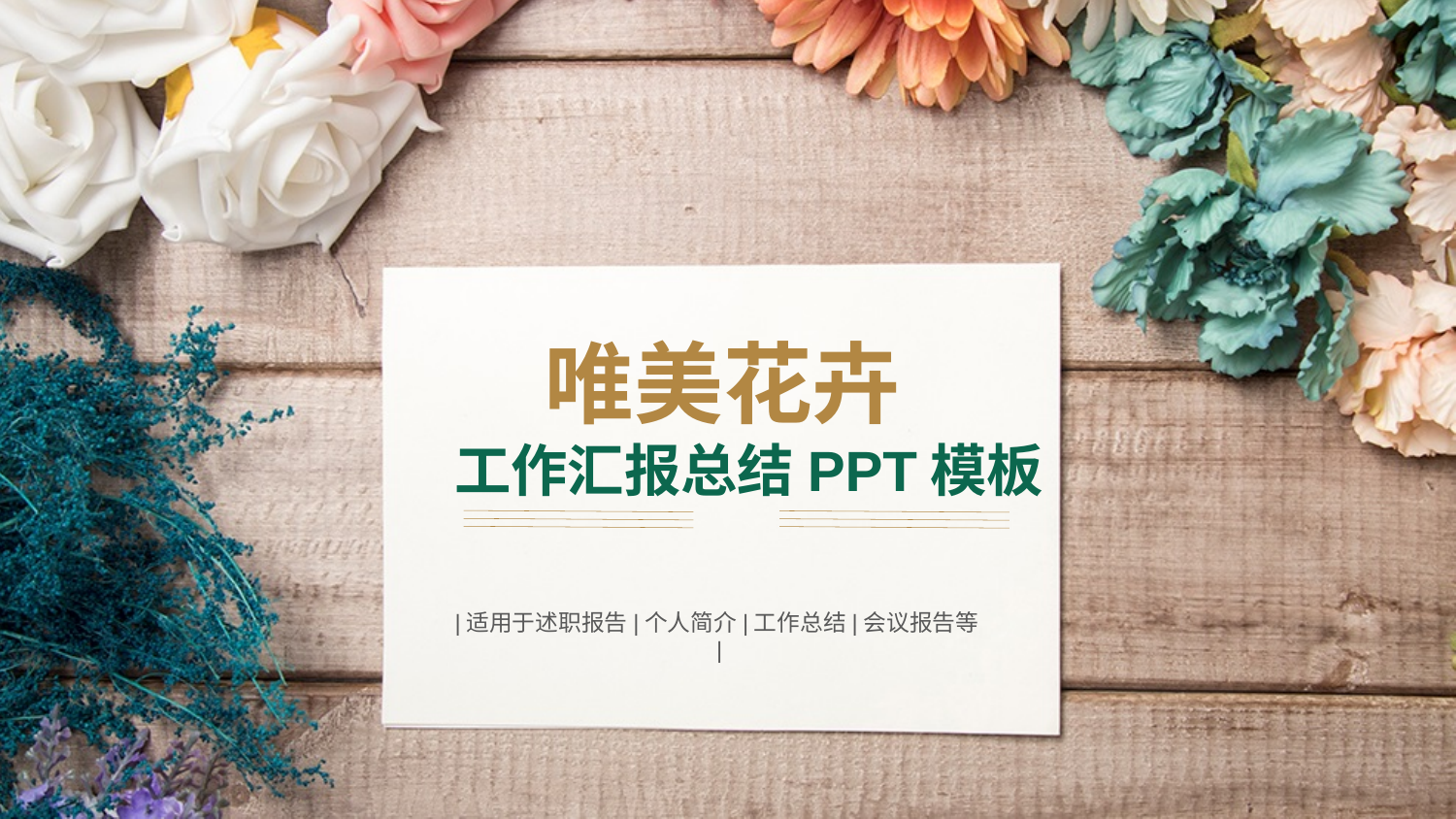

唯美花卉
工作汇报总结PPT模板
|适用于述职报告|个人简介|工作总结|会议报告等|